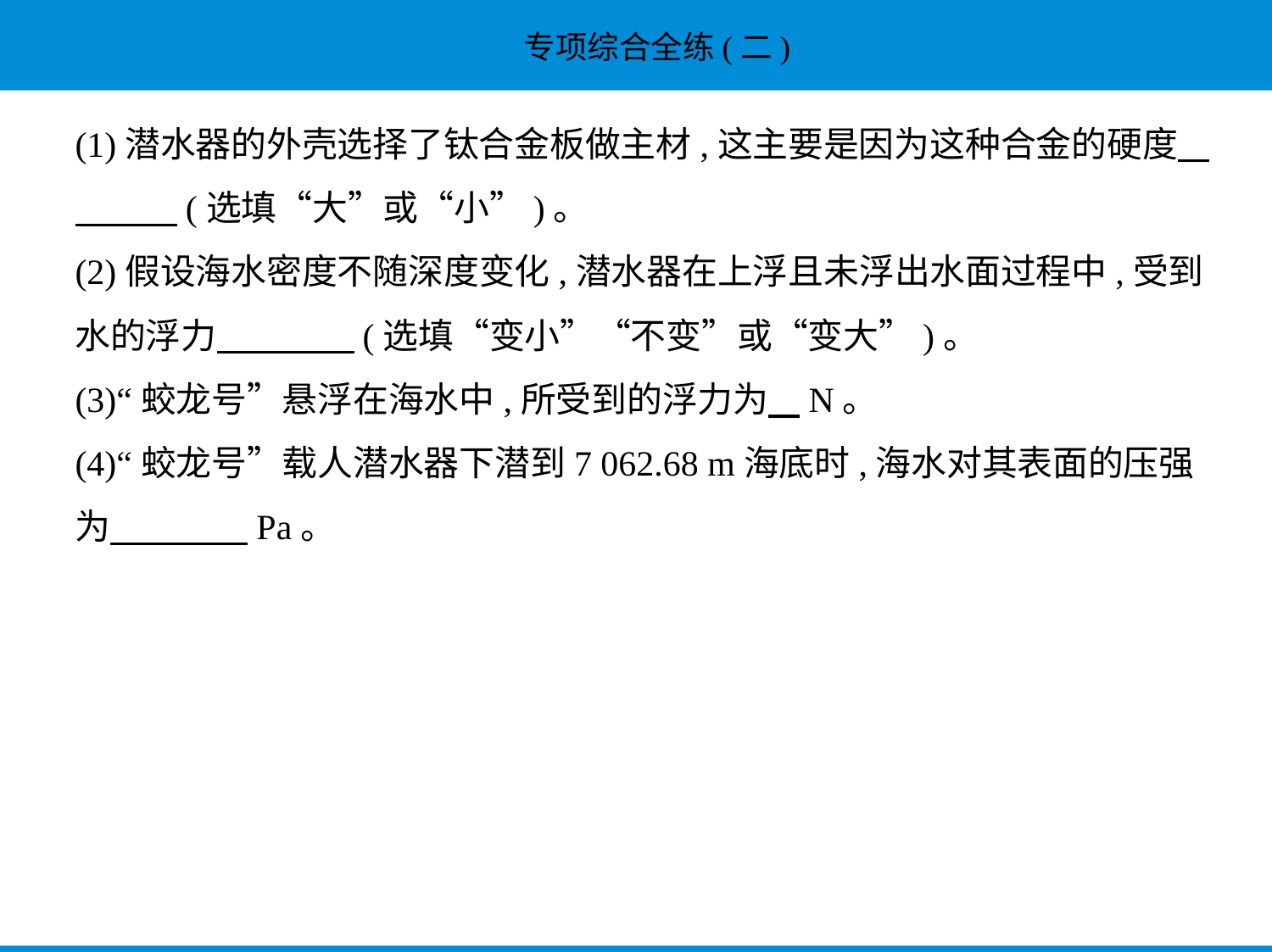

(1)潜水器的外壳选择了钛合金板做主材,这主要是因为这种合金的硬度    
　　    (选填“大”或“小”)。
(2)假设海水密度不随深度变化,潜水器在上浮且未浮出水面过程中,受到
水的浮力　　　    (选填“变小”“不变”或“变大”)。
(3)“蛟龙号”悬浮在海水中,所受到的浮力为    N。
(4)“蛟龙号”载人潜水器下潜到7 062.68 m海底时,海水对其表面的压强
为　　　    Pa。